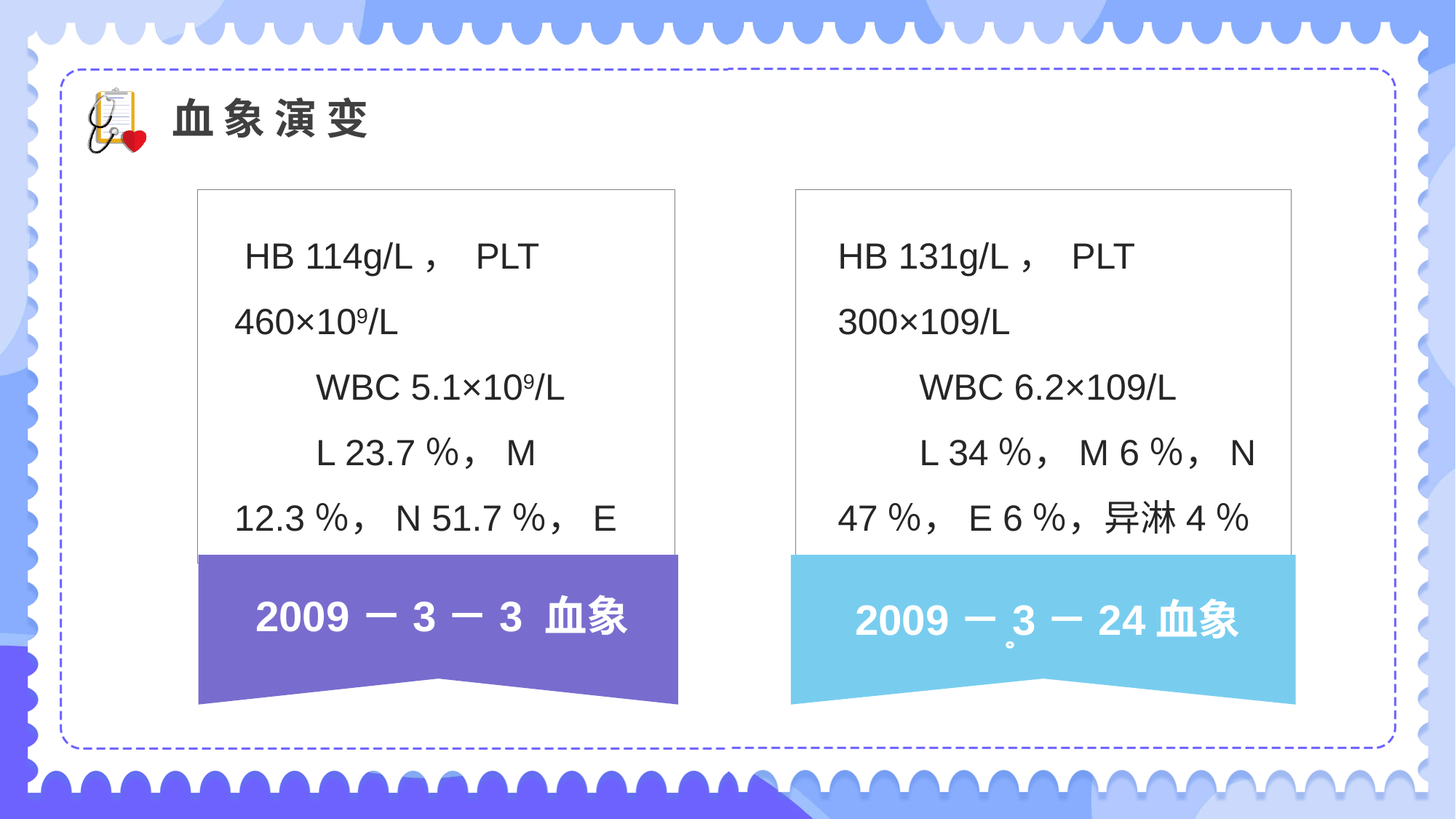

血象演变

 HB 114g/L， PLT 460×109/L
        WBC 5.1×109/L
        L 23.7％，M 12.3％，N 51.7％，E 11.2％
HB 131g/L， PLT 300×109/L
        WBC 6.2×109/L
        L 34％，M 6％，N 47％，E 6％，异淋4％
2009－3－3 血象
2009－3－24血象